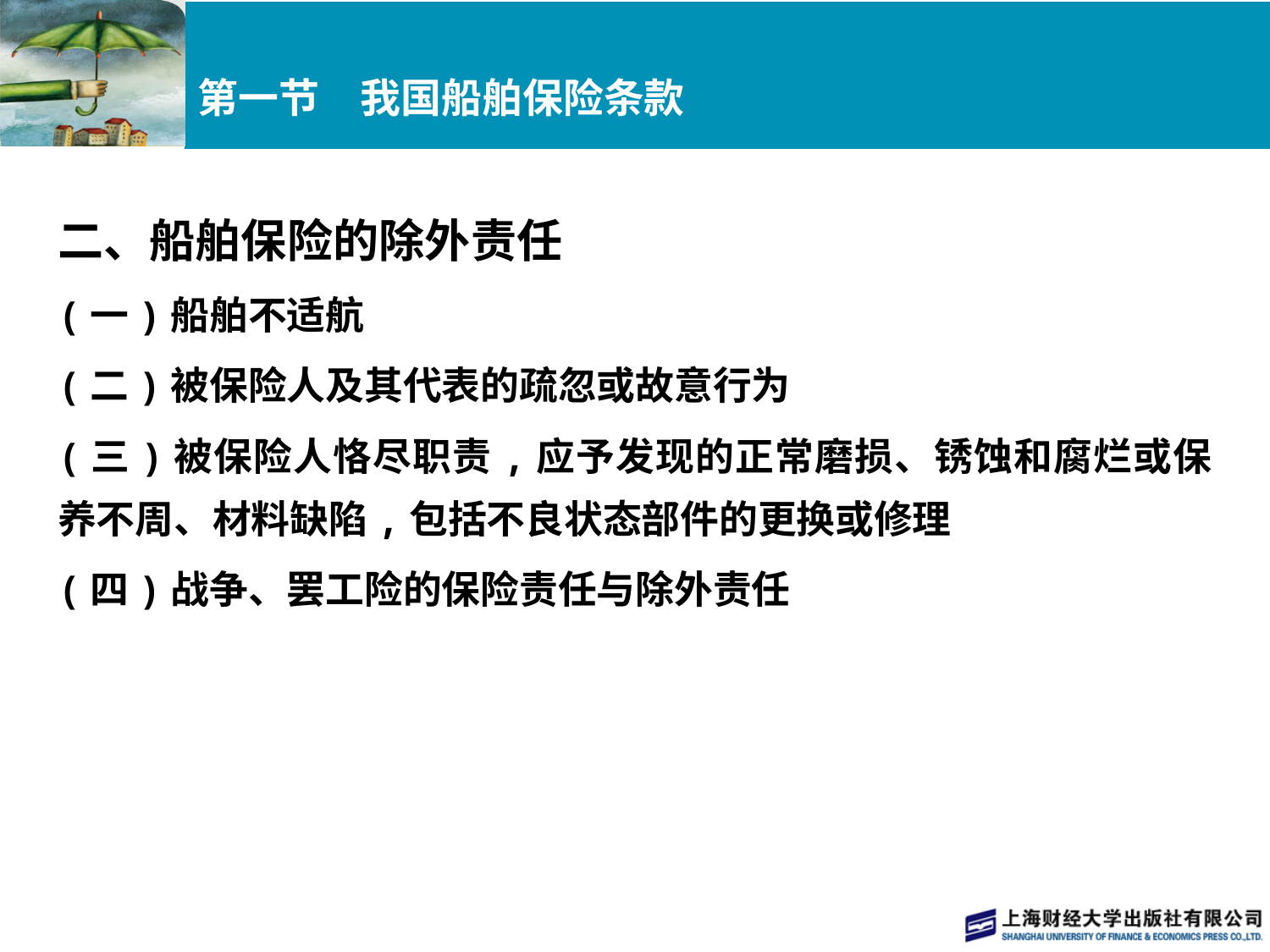

# 第一节　我国船舶保险条款
二、船舶保险的除外责任
(一)船舶不适航
(二)被保险人及其代表的疏忽或故意行为
(三)被保险人恪尽职责,应予发现的正常磨损、锈蚀和腐烂或保养不周、材料缺陷,包括不良状态部件的更换或修理
(四)战争、罢工险的保险责任与除外责任